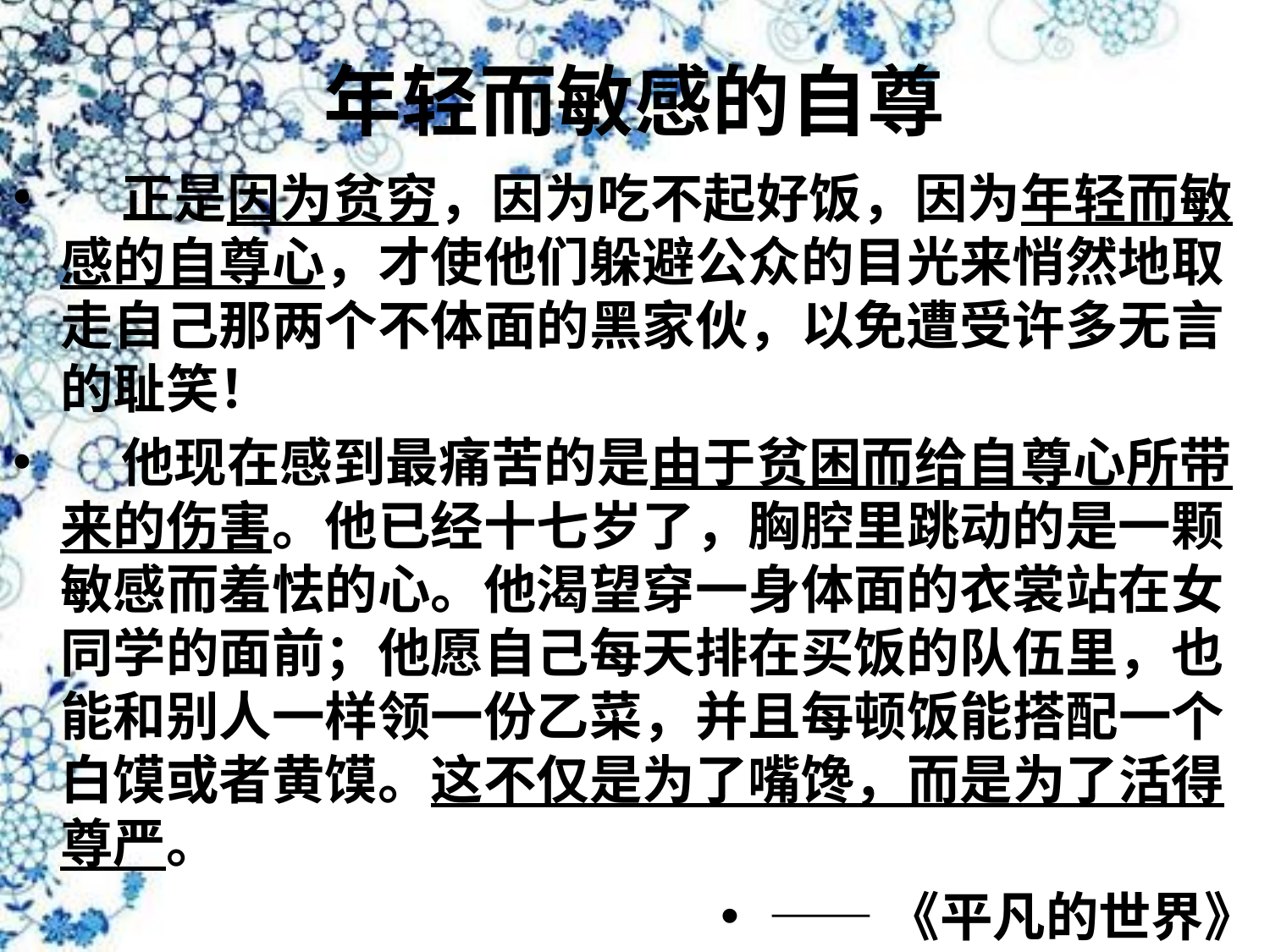

# 年轻而敏感的自尊
    正是因为贫穷，因为吃不起好饭，因为年轻而敏感的自尊心，才使他们躲避公众的目光来悄然地取走自己那两个不体面的黑家伙，以免遭受许多无言的耻笑！
    他现在感到最痛苦的是由于贫困而给自尊心所带来的伤害。他已经十七岁了，胸腔里跳动的是一颗敏感而羞怯的心。他渴望穿一身体面的衣裳站在女同学的面前；他愿自己每天排在买饭的队伍里，也能和别人一样领一份乙菜，并且每顿饭能搭配一个白馍或者黄馍。这不仅是为了嘴馋，而是为了活得尊严。
——《平凡的世界》